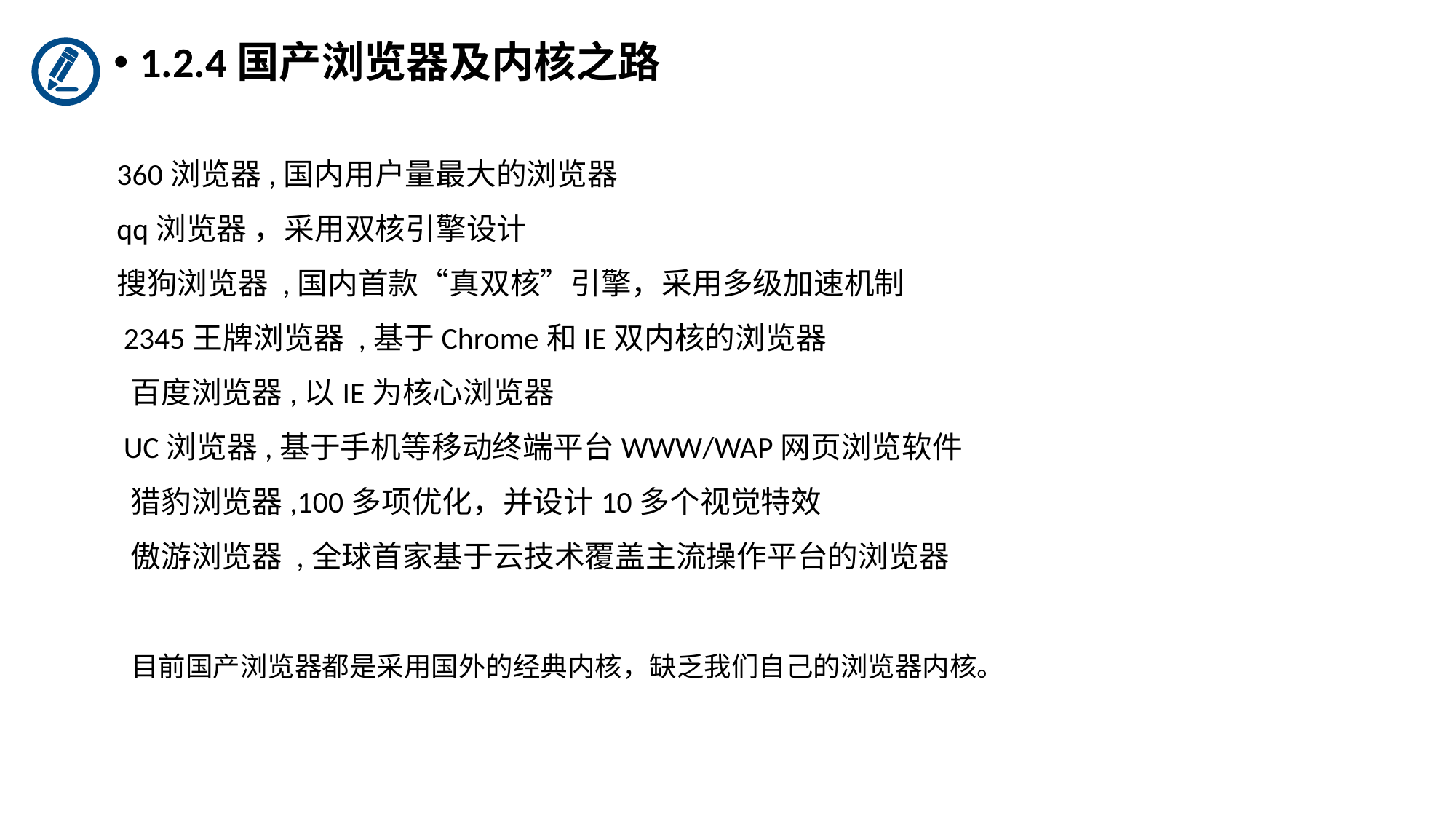

1.2.4国产浏览器及内核之路

360浏览器,国内用户量最大的浏览器
qq浏览器 ，采用双核引擎设计
搜狗浏览器 ,国内首款“真双核”引擎，采用多级加速机制
 2345王牌浏览器 ,基于Chrome和IE双内核的浏览器
 百度浏览器,以IE为核心浏览器
 UC浏览器,基于手机等移动终端平台WWW/WAP网页浏览软件
 猎豹浏览器,100多项优化，并设计10多个视觉特效
 傲游浏览器 ,全球首家基于云技术覆盖主流操作平台的浏览器
目前国产浏览器都是采用国外的经典内核，缺乏我们自己的浏览器内核。